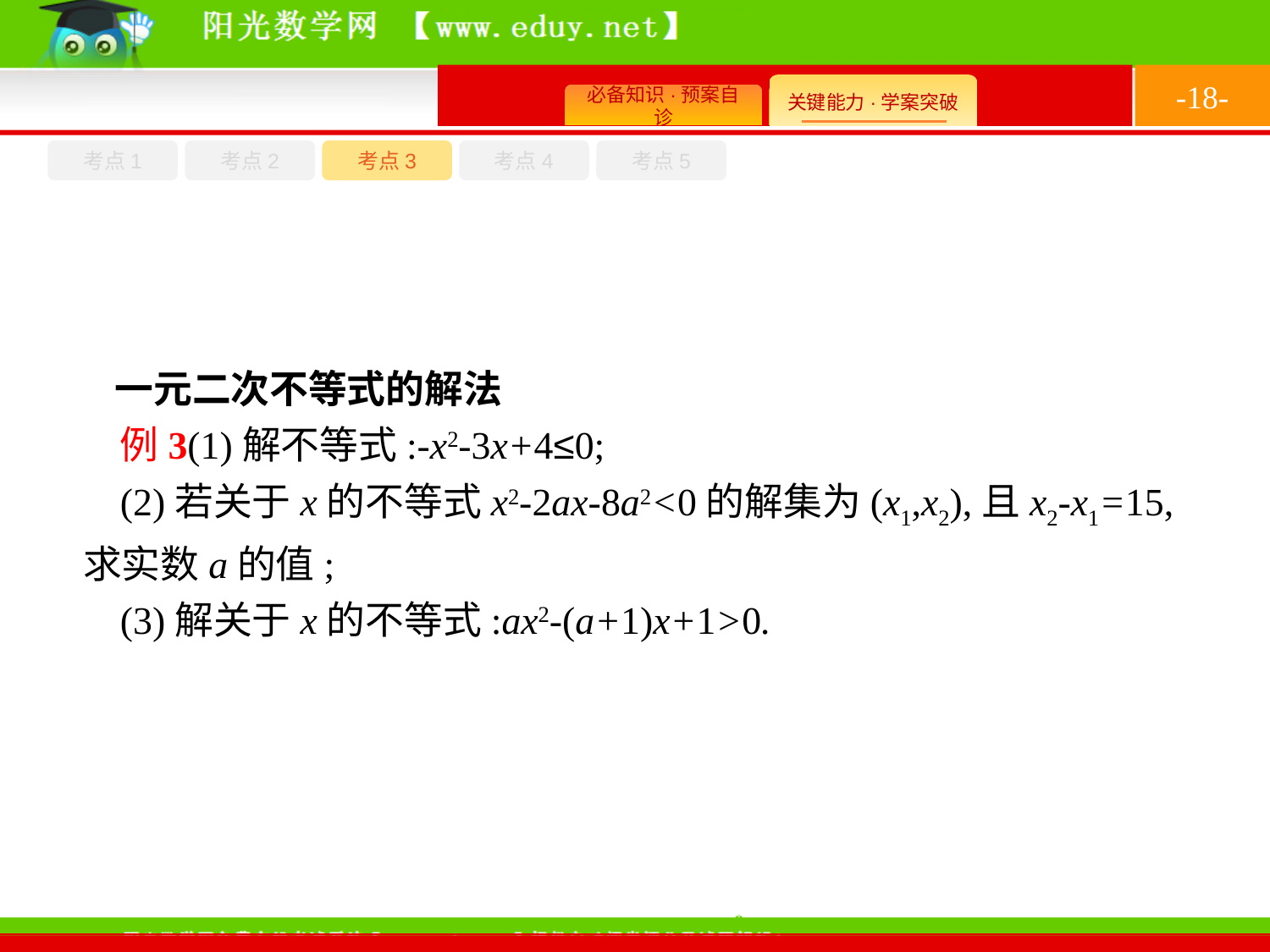

-18-
考点1
考点3
考点4
考点2
考点5
一元二次不等式的解法
例3(1)解不等式:-x2-3x+4≤0;
(2)若关于x的不等式x2-2ax-8a2<0的解集为(x1,x2),且x2-x1=15,求实数a的值;
(3)解关于x的不等式:ax2-(a+1)x+1>0.